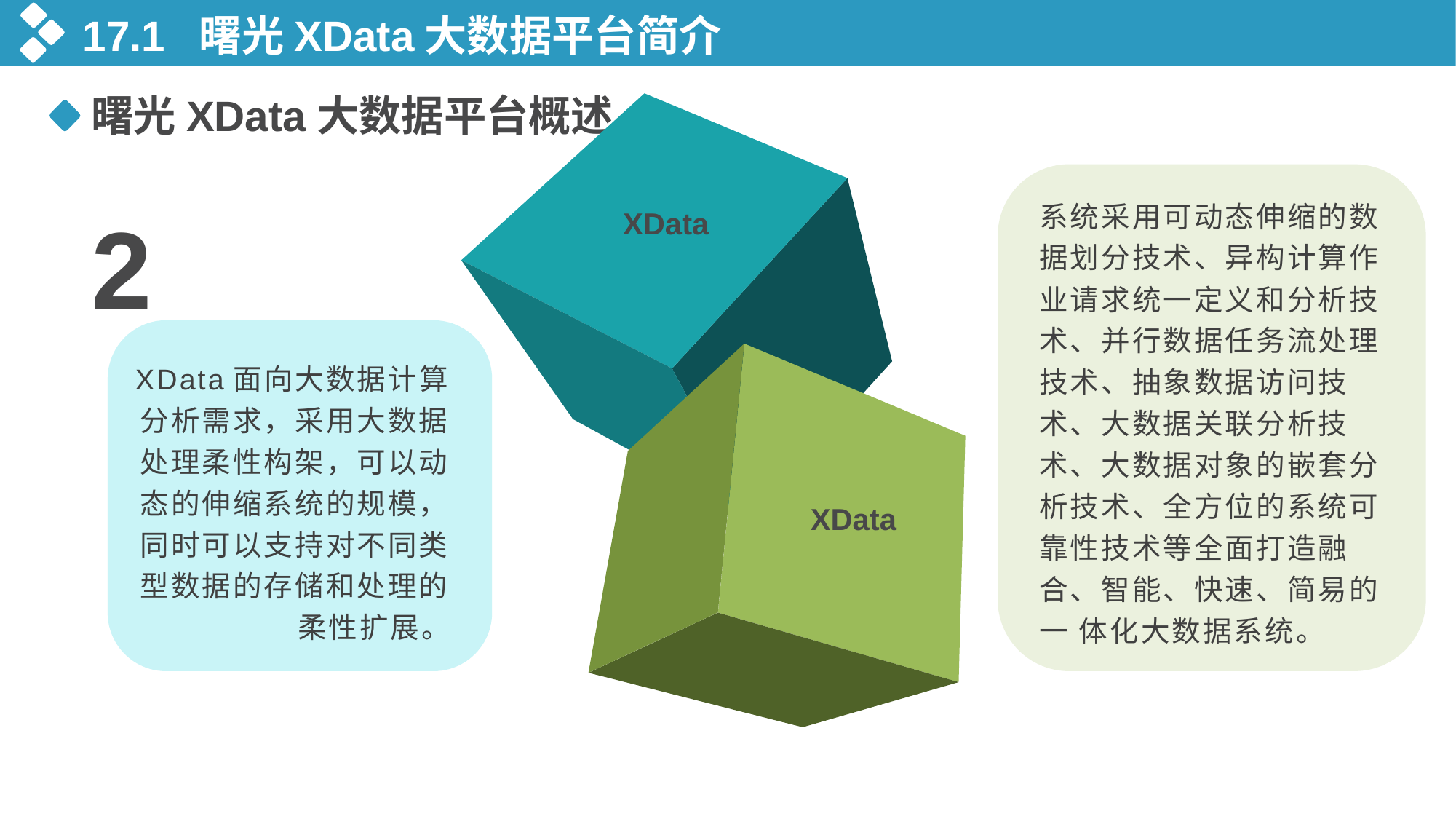

17.1  曙光XData大数据平台简介
曙光XData大数据平台概述

XData

系统采用可动态伸缩的数据划分技术、异构计算作业请求统一定义和分析技术、并行数据任务流处理技术、抽象数据访问技术、大数据关联分析技术、大数据对象的嵌套分析技术、全方位的系统可靠性技术等全面打造融合、智能、快速、简易的一 体化大数据系统。
2

XData面向大数据计算分析需求，采用大数据处理柔性构架，可以动态的伸缩系统的规模，同时可以支持对不同类型数据的存储和处理的柔性扩展。
XData